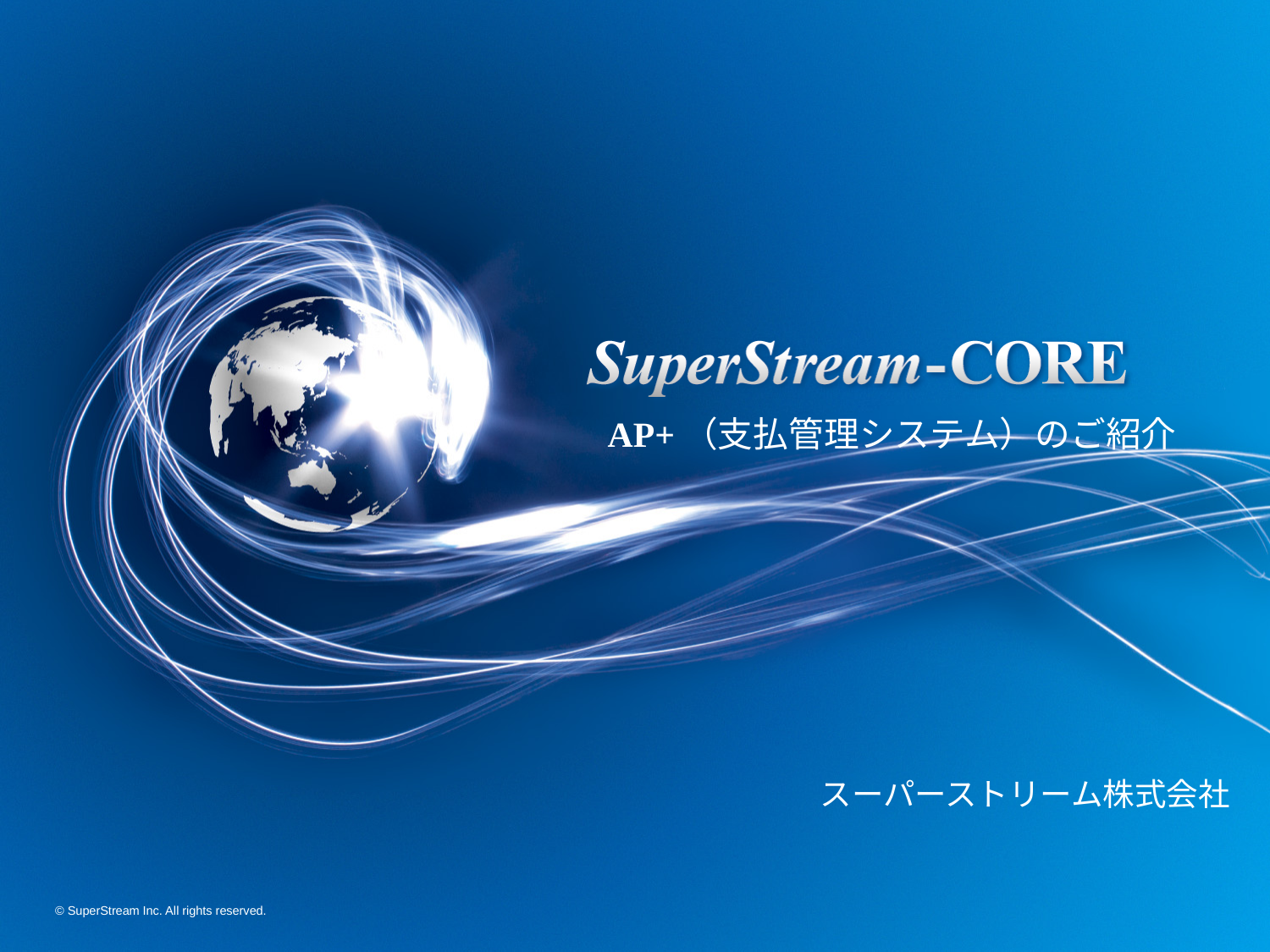

AP+（支払管理システム）のご紹介
スーパーストリーム株式会社
© SuperStream Inc. All rights reserved.